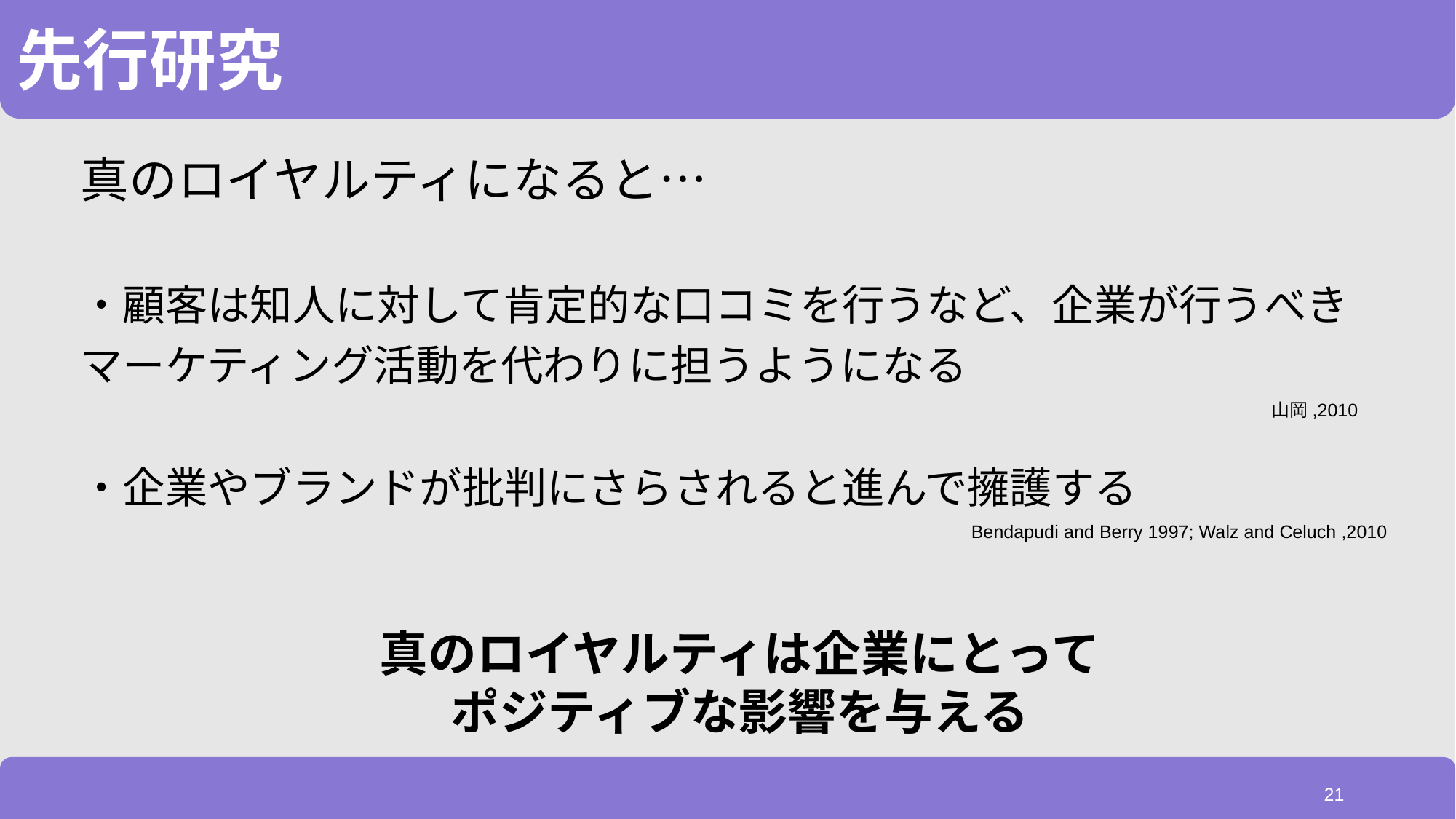

# 先行研究
真のロイヤルティになると…

・顧客は知人に対して肯定的な口コミを行うなど、企業が行うべき
マーケティング活動を代わりに担うようになる

・企業やブランドが批判にさらされると進んで擁護する

山岡,2010
Bendapudi and Berry 1997; Walz and Celuch ,2010
真のロイヤルティは企業にとって
ポジティブな影響を与える
21